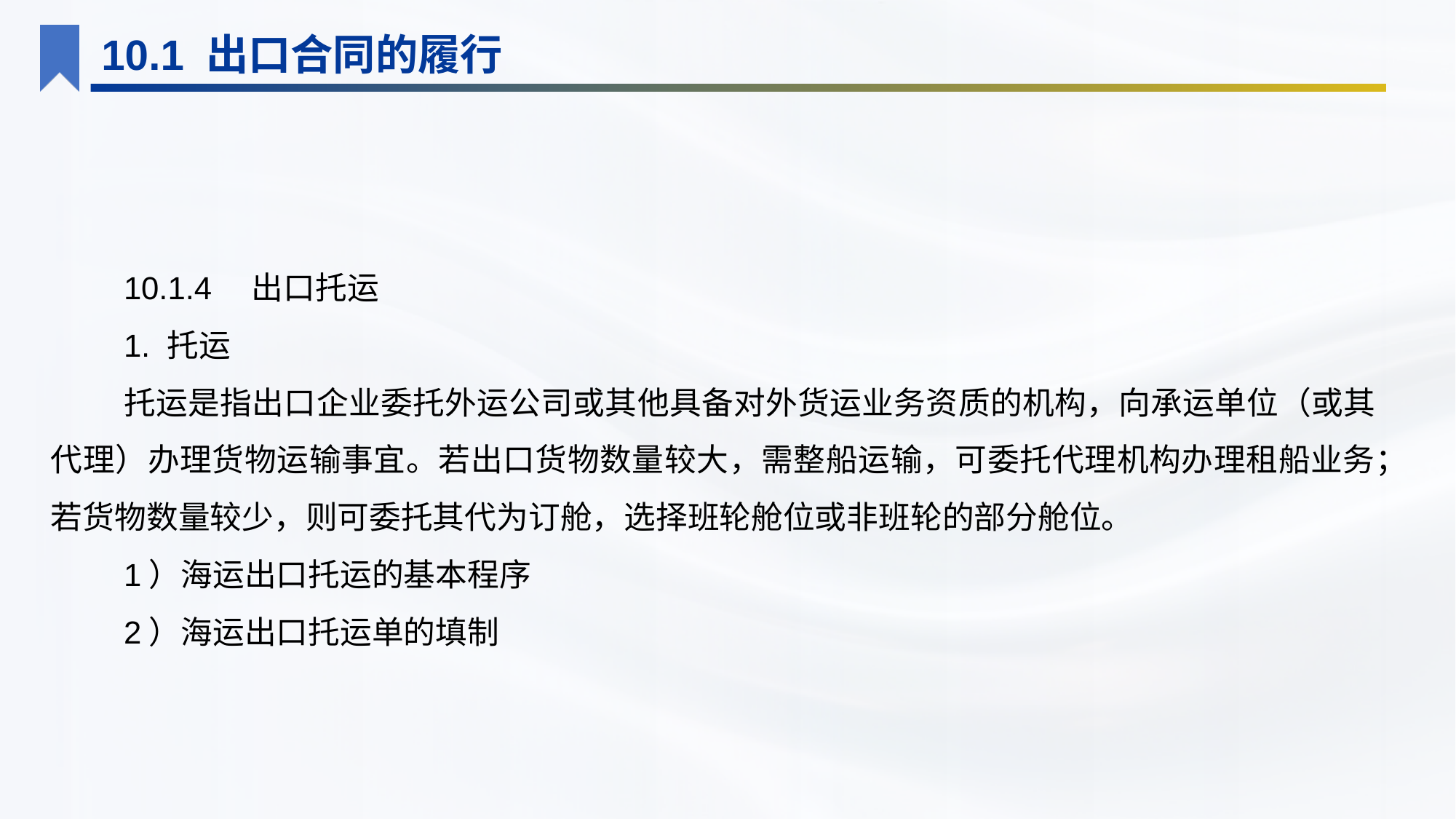

10.1 出口合同的履行
10.1.4　出口托运
1. 托运
托运是指出口企业委托外运公司或其他具备对外货运业务资质的机构，向承运单位（或其代理）办理货物运输事宜。若出口货物数量较大，需整船运输，可委托代理机构办理租船业务；若货物数量较少，则可委托其代为订舱，选择班轮舱位或非班轮的部分舱位。
1）海运出口托运的基本程序
2）海运出口托运单的填制